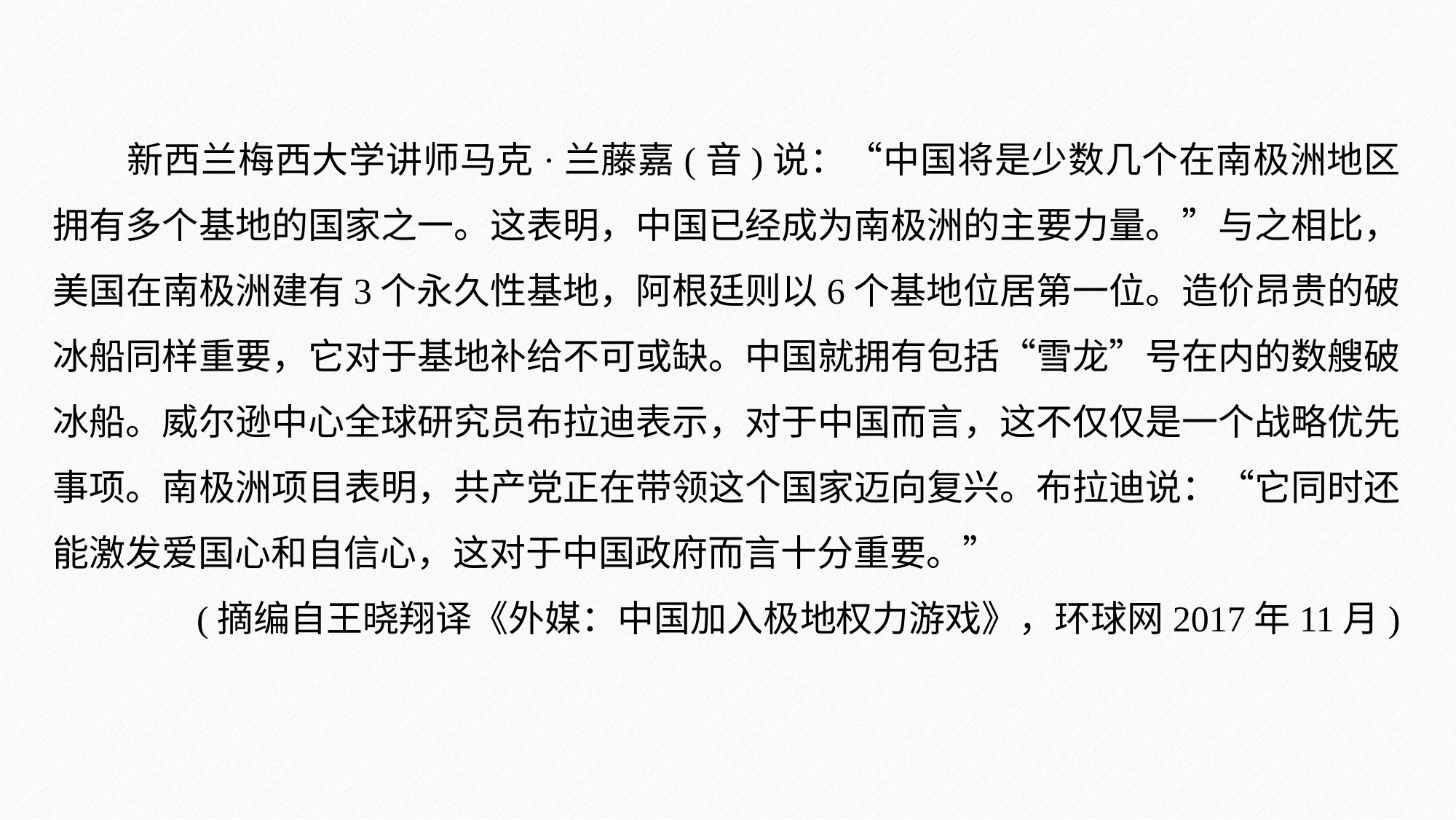

新西兰梅西大学讲师马克·兰藤嘉(音)说：“中国将是少数几个在南极洲地区拥有多个基地的国家之一。这表明，中国已经成为南极洲的主要力量。”与之相比，美国在南极洲建有3个永久性基地，阿根廷则以6个基地位居第一位。造价昂贵的破冰船同样重要，它对于基地补给不可或缺。中国就拥有包括“雪龙”号在内的数艘破冰船。威尔逊中心全球研究员布拉迪表示，对于中国而言，这不仅仅是一个战略优先事项。南极洲项目表明，共产党正在带领这个国家迈向复兴。布拉迪说：“它同时还能激发爱国心和自信心，这对于中国政府而言十分重要。”
(摘编自王晓翔译《外媒：中国加入极地权力游戏》，环球网2017年11月)